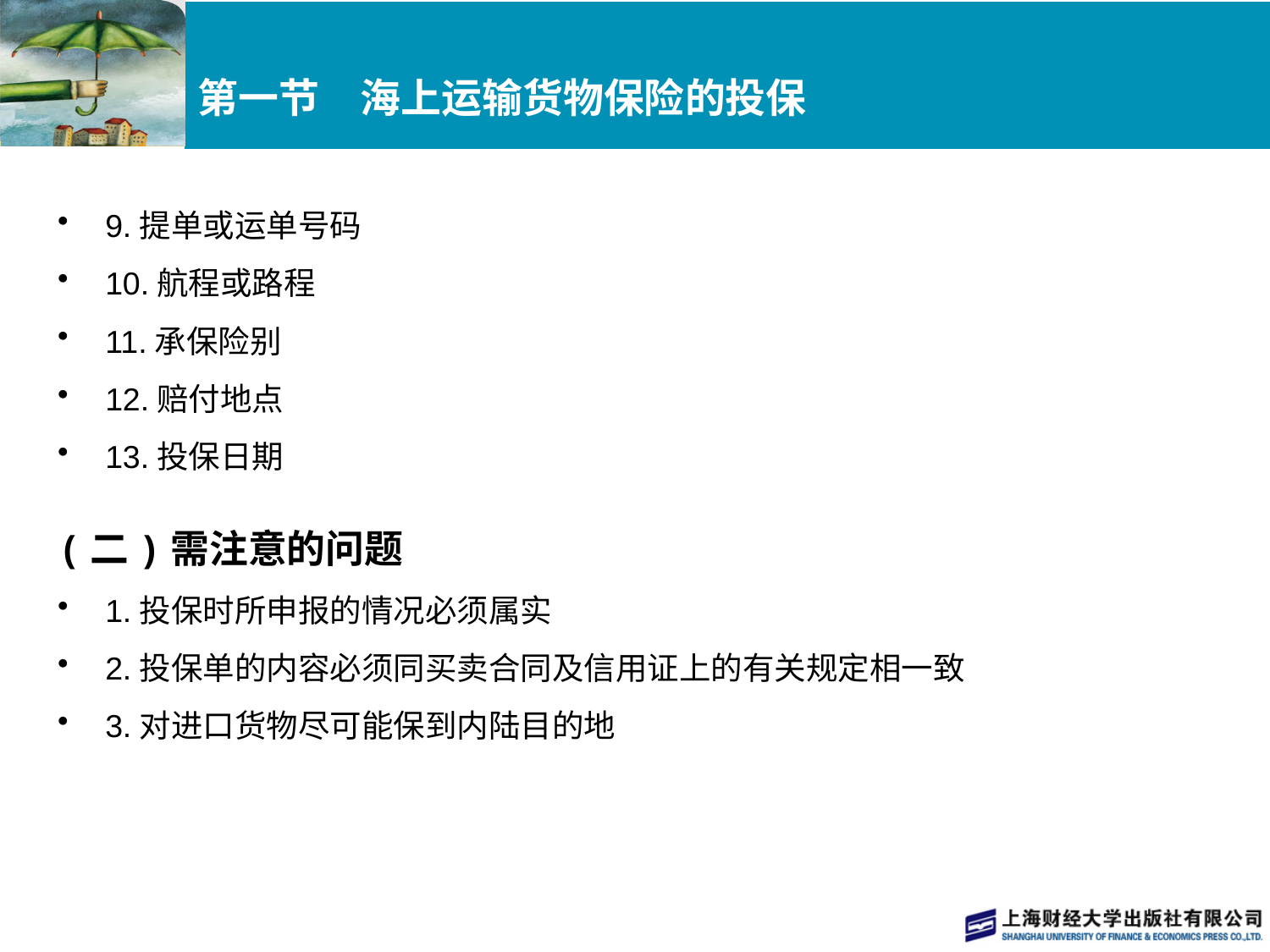

# 第一节　海上运输货物保险的投保
9.提单或运单号码
10.航程或路程
11.承保险别
12.赔付地点
13.投保日期

(二)需注意的问题
1.投保时所申报的情况必须属实
2.投保单的内容必须同买卖合同及信用证上的有关规定相一致
3.对进口货物尽可能保到内陆目的地